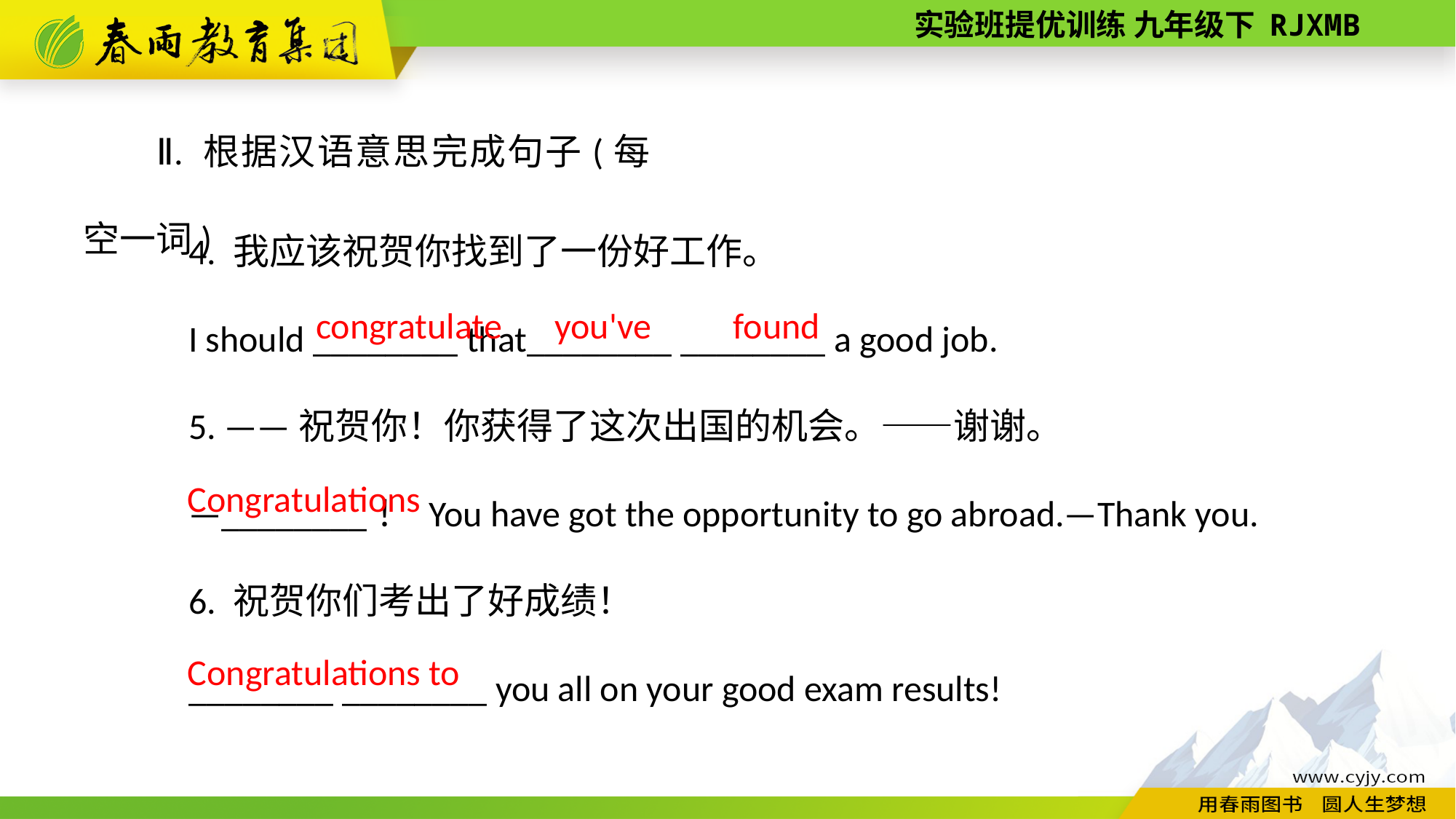

Ⅱ. 根据汉语意思完成句子(每空一词)
4. 我应该祝贺你找到了一份好工作。
I should ________ that________ ________ a good job.
5. ——祝贺你！你获得了这次出国的机会。——谢谢。
—________！ You have got the opportunity to go abroad.—Thank you.
6. 祝贺你们考出了好成绩！
________ ________ you all on your good exam results!
you've          found
congratulate
Congratulations
Congratulations to